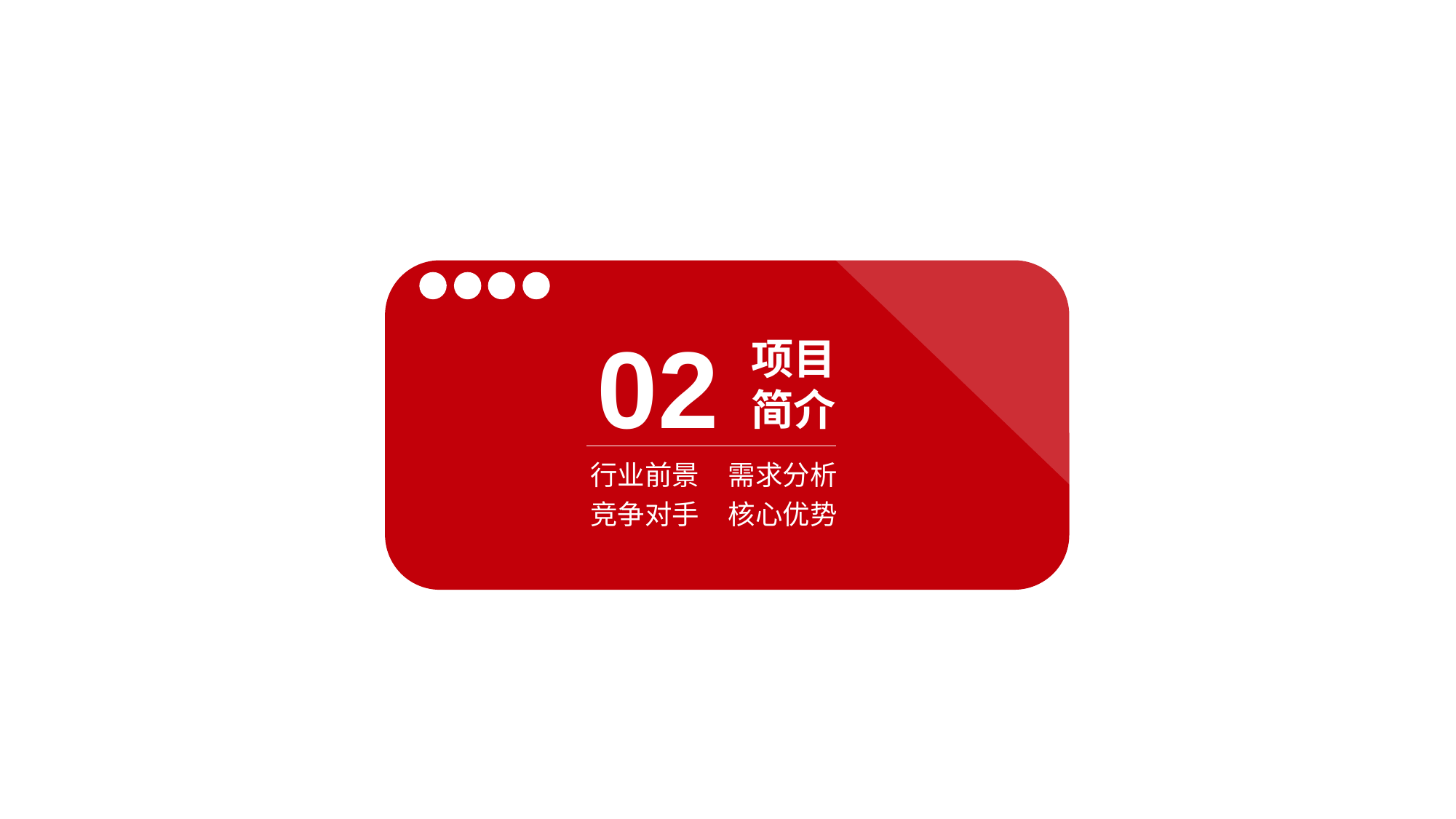

02
项目
简介
行业前景
需求分析
竞争对手
核心优势